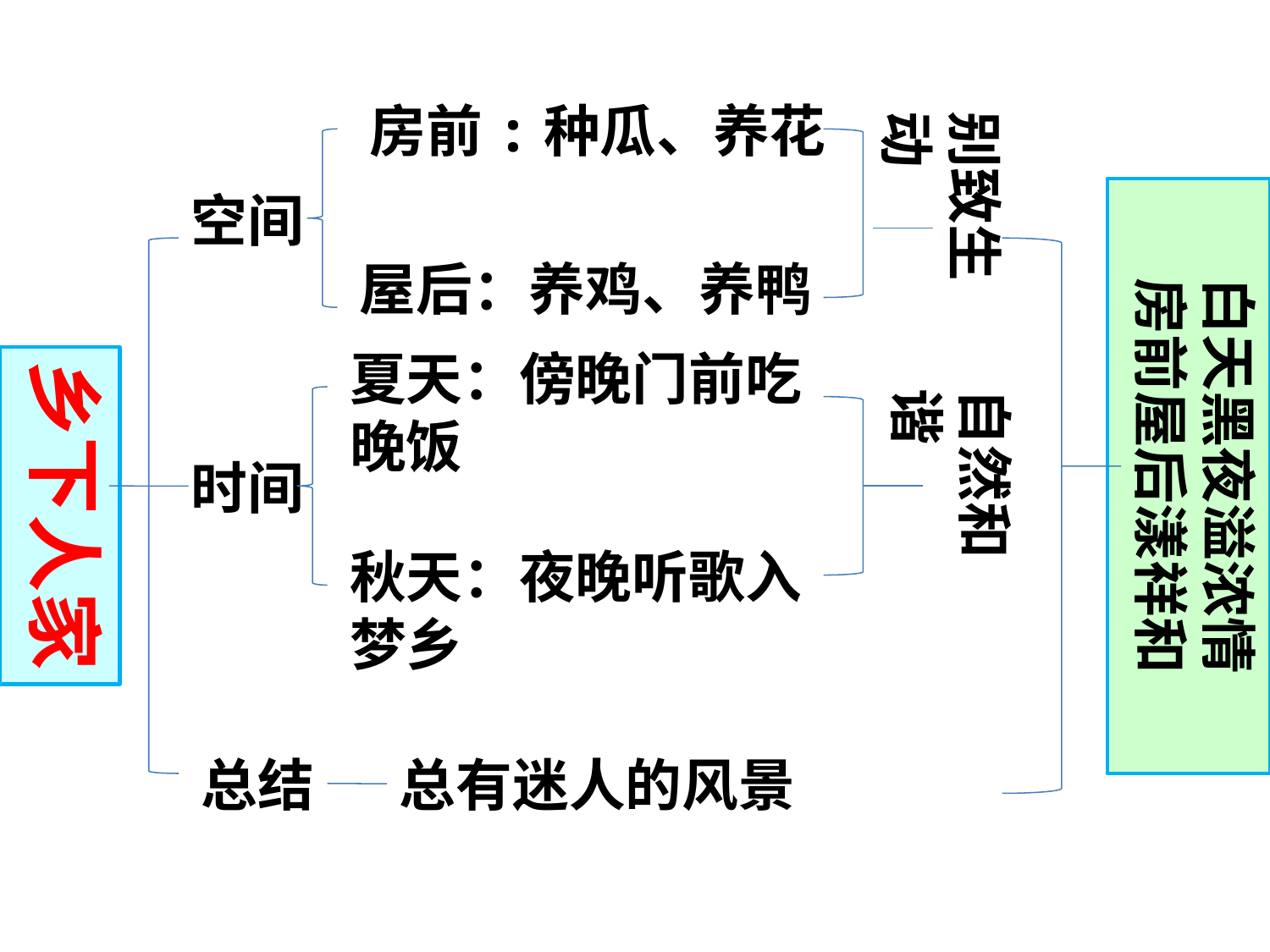

房前:种瓜、养花
别致生动

空间
白天黑夜溢浓情
房前屋后漾祥和

屋后：养鸡、养鸭
夏天：傍晚门前吃晚饭
乡下人家
自然和谐

时间
秋天：夜晚听歌入梦乡
总结
总有迷人的风景